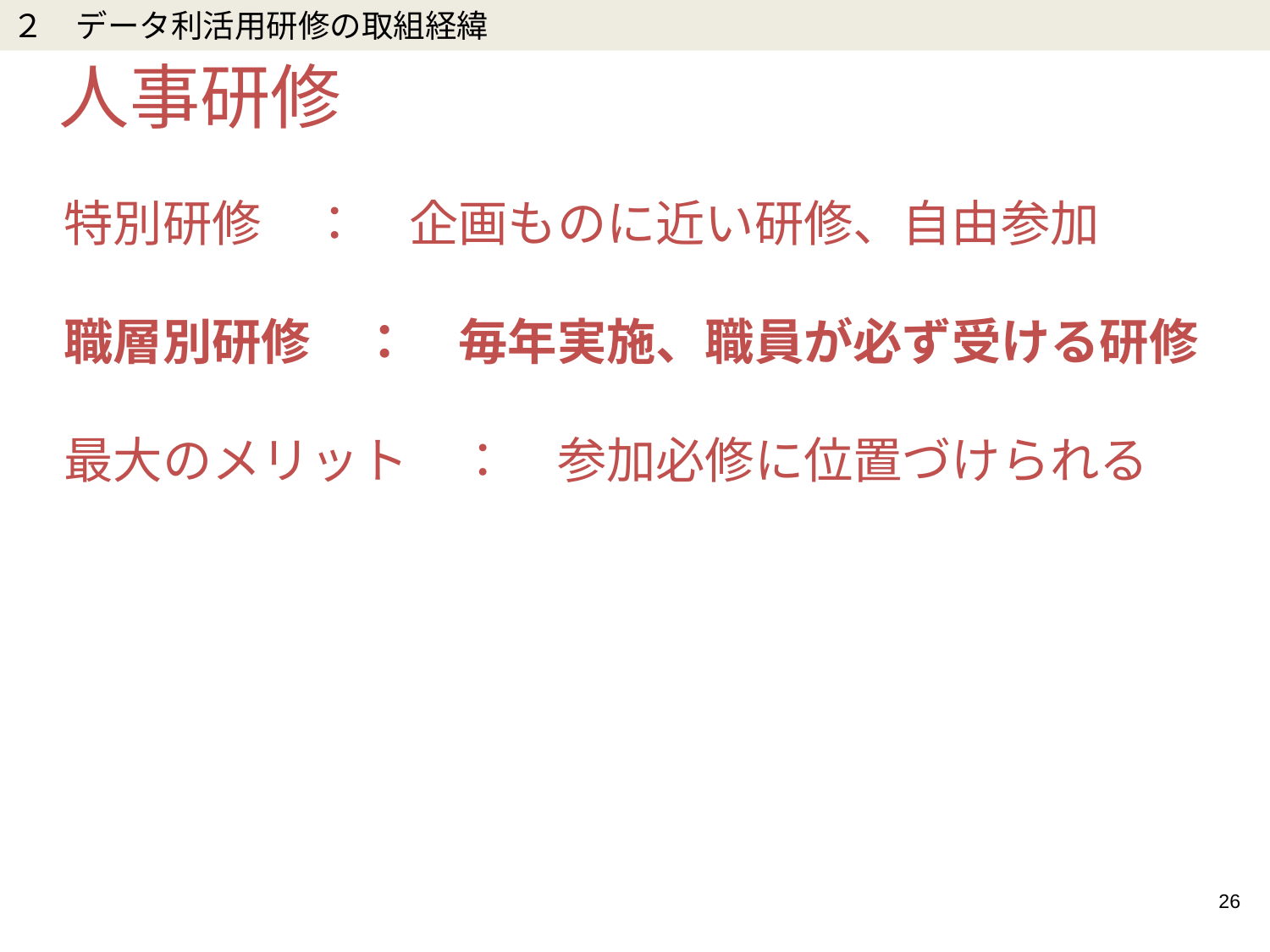

２　データ利活用研修の取組経緯
人事研修
特別研修　：　企画ものに近い研修、自由参加

職層別研修　：　毎年実施、職員が必ず受ける研修

最大のメリット　：　参加必修に位置づけられる
26